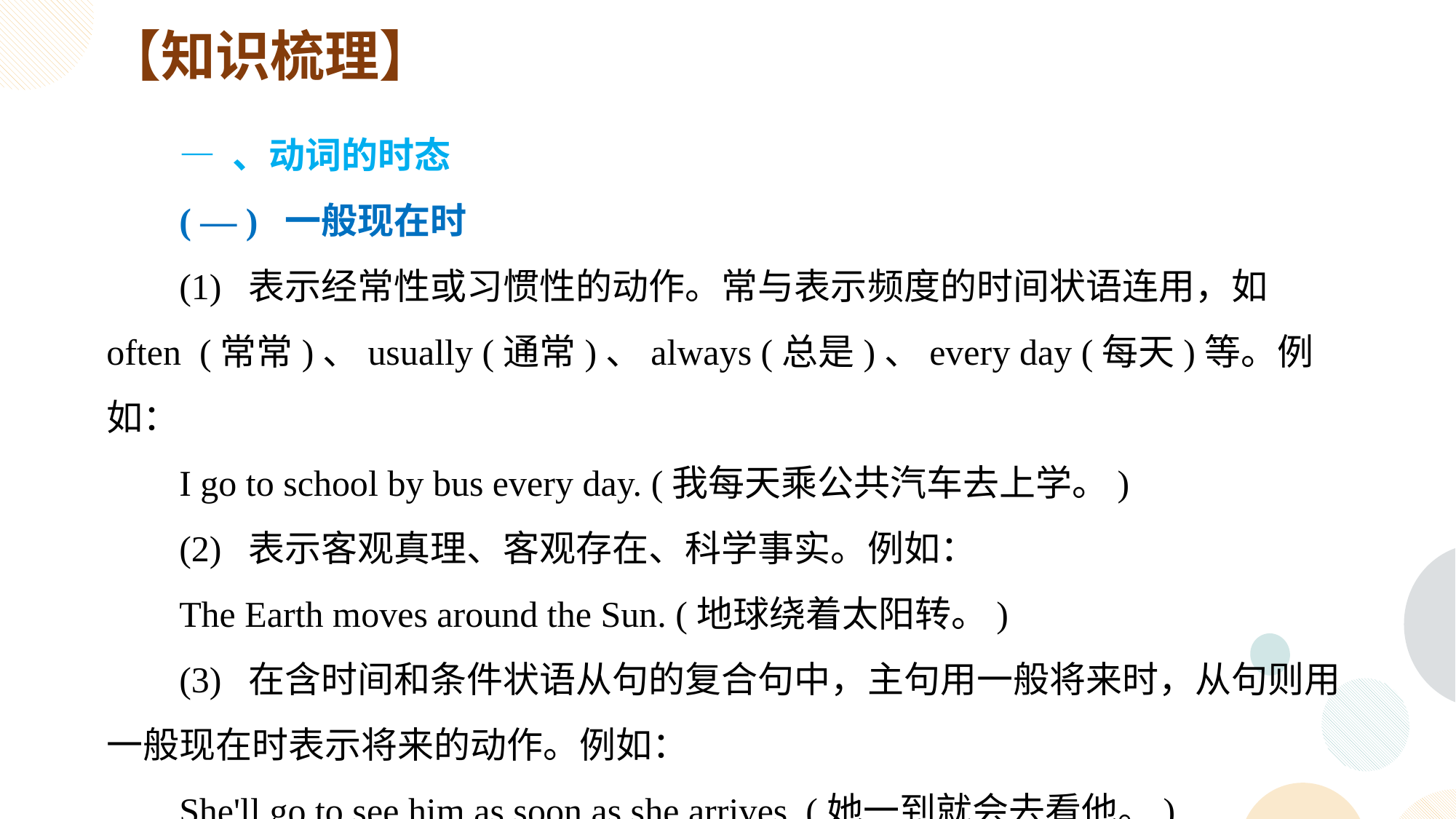

【知识梳理】
— 、动词的时态
( — )  一般现在时
(1)  表示经常性或习惯性的动作。常与表示频度的时间状语连用，如 often  (常常)、usually (通常)、always (总是)、every day (每天)等。例如：
I go to school by bus every day. (我每天乘公共汽车去上学。)
(2)  表示客观真理、客观存在、科学事实。例如：
The Earth moves around the Sun. (地球绕着太阳转。)
(3)  在含时间和条件状语从句的复合句中，主句用一般将来时，从句则用 一般现在时表示将来的动作。例如：
She'll go to see him as soon as she arrives. (她一到就会去看他。)